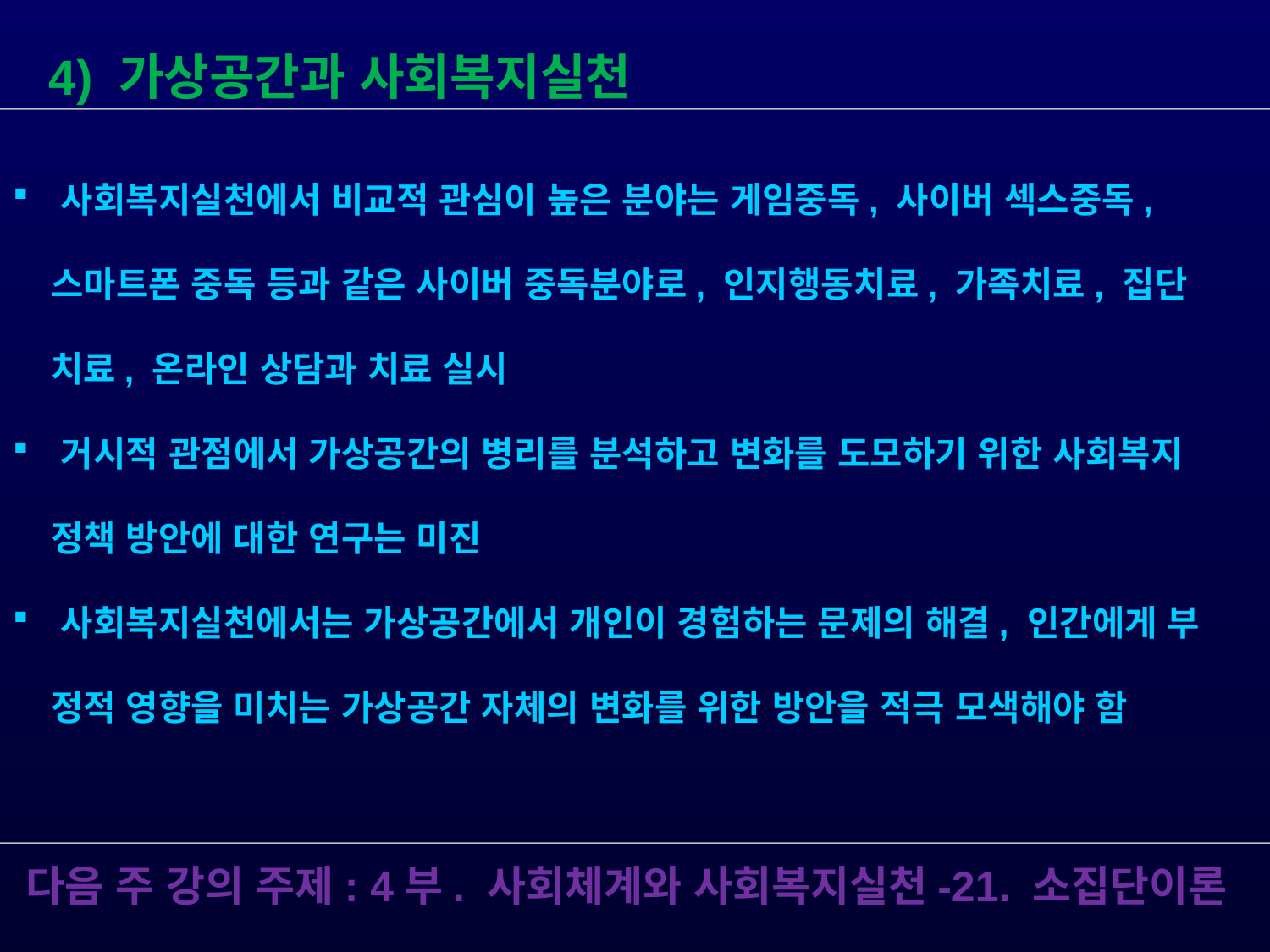

4) 가상공간과 사회복지실천

 사회복지실천에서 비교적 관심이 높은 분야는 게임중독, 사이버 섹스중독,
   스마트폰 중독 등과 같은 사이버 중독분야로, 인지행동치료, 가족치료, 집단
   치료, 온라인 상담과 치료 실시
 거시적 관점에서 가상공간의 병리를 분석하고 변화를 도모하기 위한 사회복지
   정책 방안에 대한 연구는 미진
 사회복지실천에서는 가상공간에서 개인이 경험하는 문제의 해결, 인간에게 부
   정적 영향을 미치는 가상공간 자체의 변화를 위한 방안을 적극 모색해야 함

 다음 주 강의 주제: 4부. 사회체계와 사회복지실천-21. 소집단이론